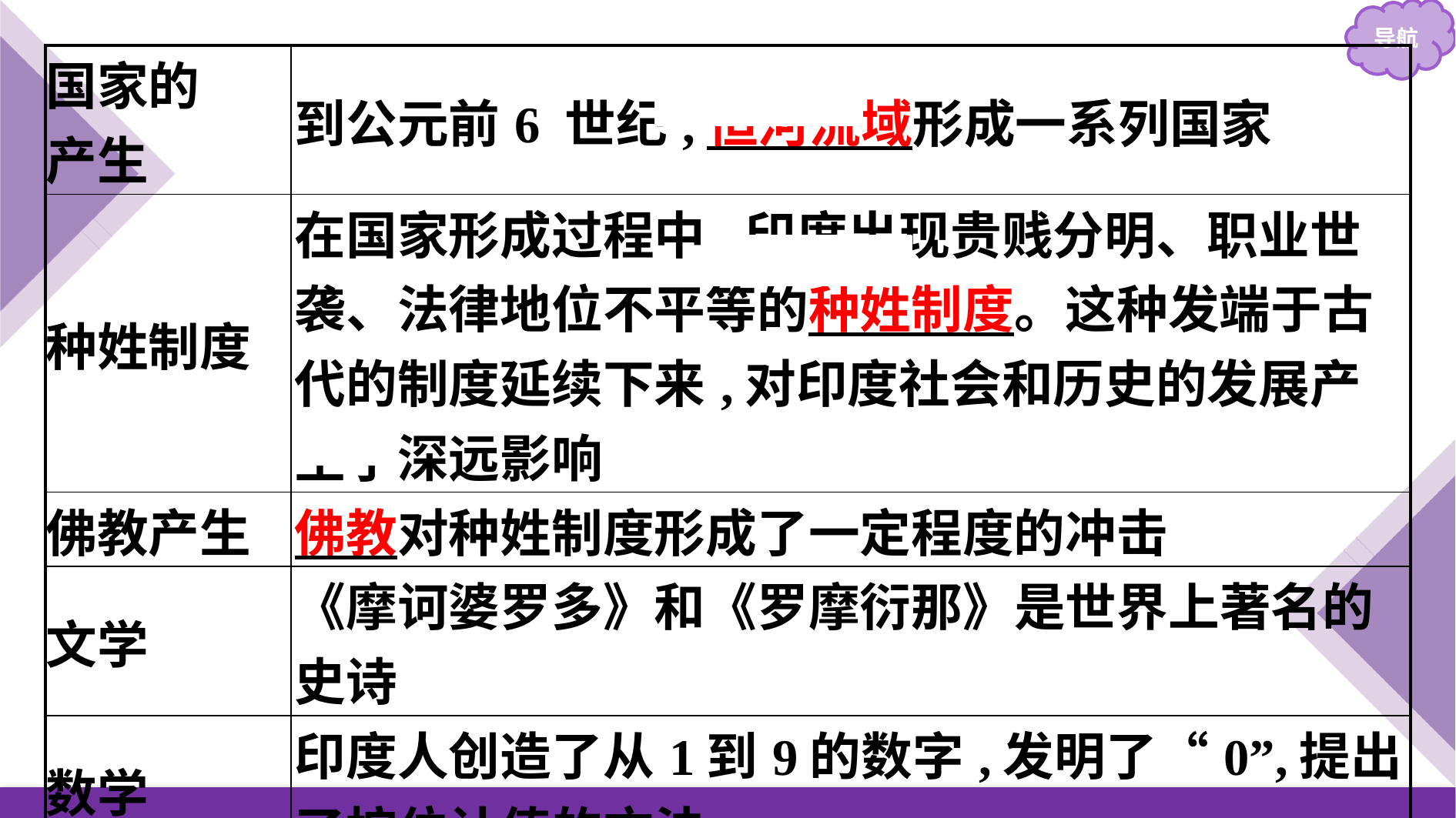

| 国家的 产生 | 到公元前6 世纪,恒河流域形成一系列国家 |
| --- | --- |
| 种姓制度 | 在国家形成过程中,印度出现贵贱分明、职业世袭、法律地位不平等的种姓制度。这种发端于古代的制度延续下来,对印度社会和历史的发展产生了深远影响 |
| 佛教产生 | 佛教对种姓制度形成了一定程度的冲击 |
| 文学 | 《摩诃婆罗多》和《罗摩衍那》是世界上著名的史诗 |
| 数学 | 印度人创造了从1到9的数字,发明了“0”,提出了按位计值的方法 |